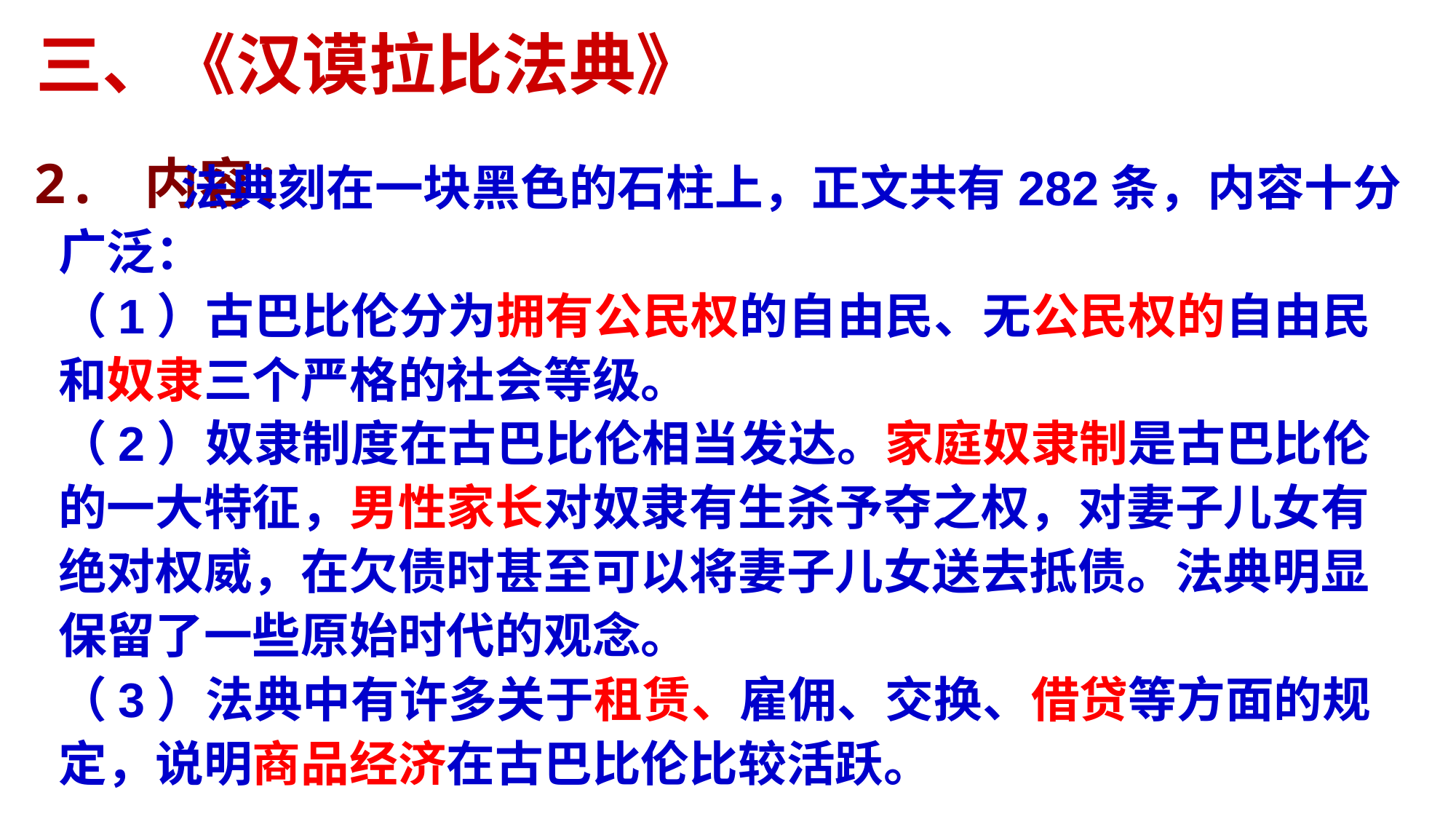

三、《汉谟拉比法典》
2. 内容：
          法典刻在一块黑色的石柱上，正文共有282条，内容十分广泛：
（1）古巴比伦分为拥有公民权的自由民、无公民权的自由民和奴隶三个严格的社会等级。
（2）奴隶制度在古巴比伦相当发达。家庭奴隶制是古巴比伦的一大特征，男性家长对奴隶有生杀予夺之权，对妻子儿女有绝对权威，在欠债时甚至可以将妻子儿女送去抵债。法典明显保留了一些原始时代的观念。
（3）法典中有许多关于租赁、雇佣、交换、借贷等方面的规定，说明商品经济在古巴比伦比较活跃。